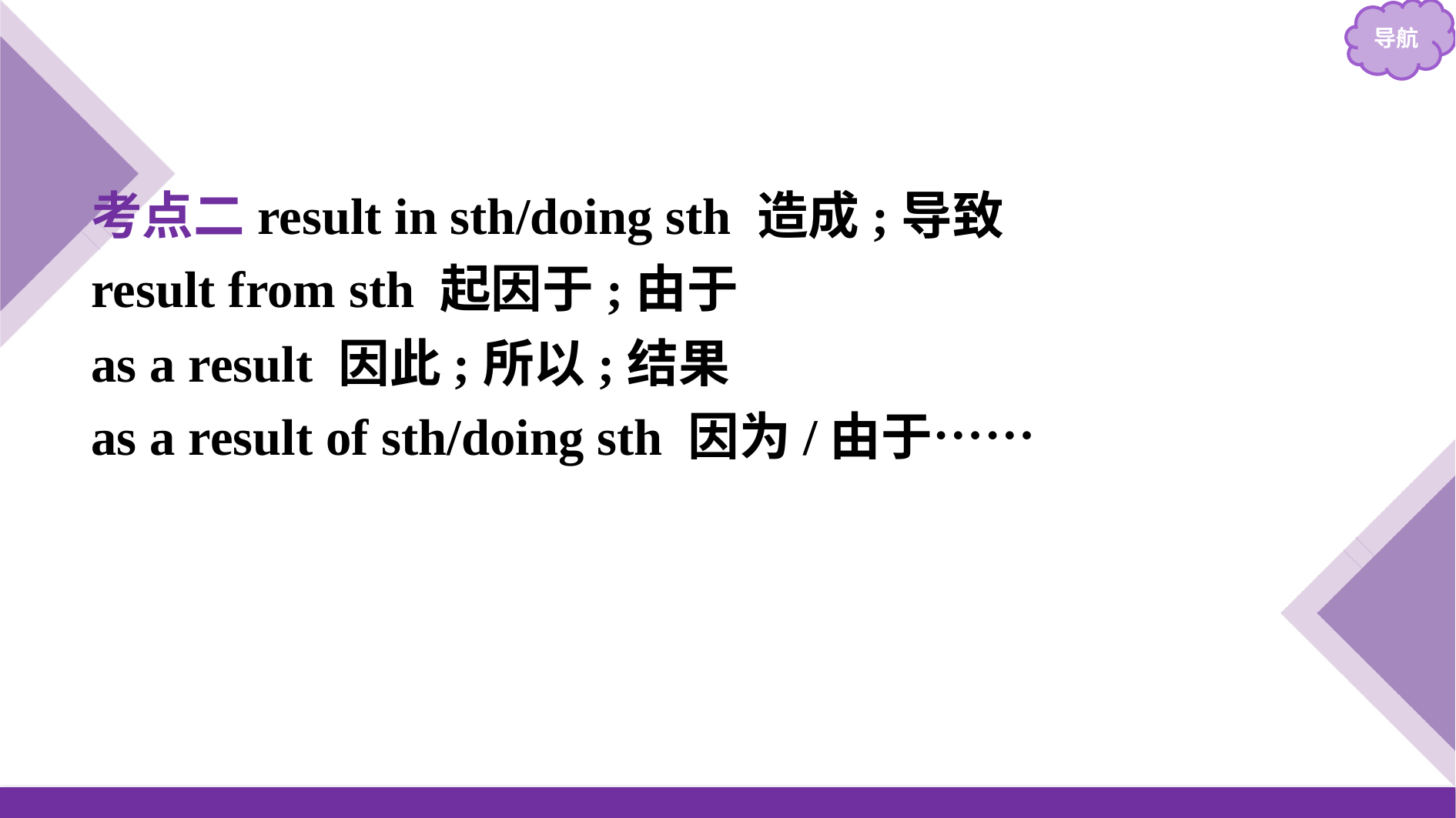

考点二result in sth/doing sth 造成;导致
result from sth 起因于;由于
as a result 因此;所以;结果
as a result of sth/doing sth 因为/由于……